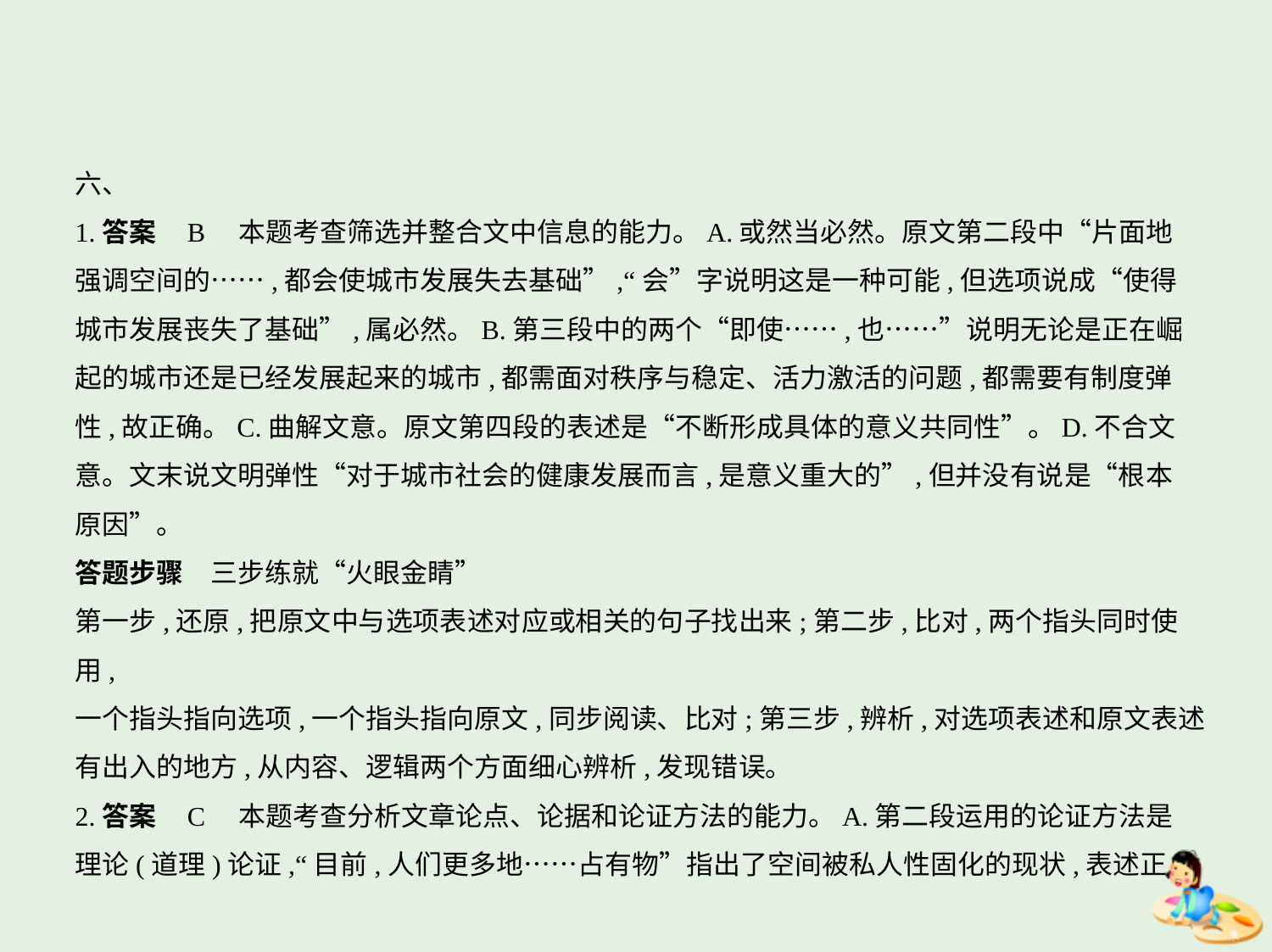

六、
1.答案    B　本题考查筛选并整合文中信息的能力。A.或然当必然。原文第二段中“片面地
强调空间的……,都会使城市发展失去基础”,“会”字说明这是一种可能,但选项说成“使得
城市发展丧失了基础”,属必然。B.第三段中的两个“即使……,也……”说明无论是正在崛
起的城市还是已经发展起来的城市,都需面对秩序与稳定、活力激活的问题,都需要有制度弹
性,故正确。C.曲解文意。原文第四段的表述是“不断形成具体的意义共同性”。D.不合文
意。文末说文明弹性“对于城市社会的健康发展而言,是意义重大的”,但并没有说是“根本
原因”。
答题步骤　三步练就“火眼金睛”
第一步,还原,把原文中与选项表述对应或相关的句子找出来;第二步,比对,两个指头同时使用,
一个指头指向选项,一个指头指向原文,同步阅读、比对;第三步,辨析,对选项表述和原文表述
有出入的地方,从内容、逻辑两个方面细心辨析,发现错误。
2.答案    C　本题考查分析文章论点、论据和论证方法的能力。A.第二段运用的论证方法是
理论(道理)论证,“目前,人们更多地……占有物”指出了空间被私人性固化的现状,表述正